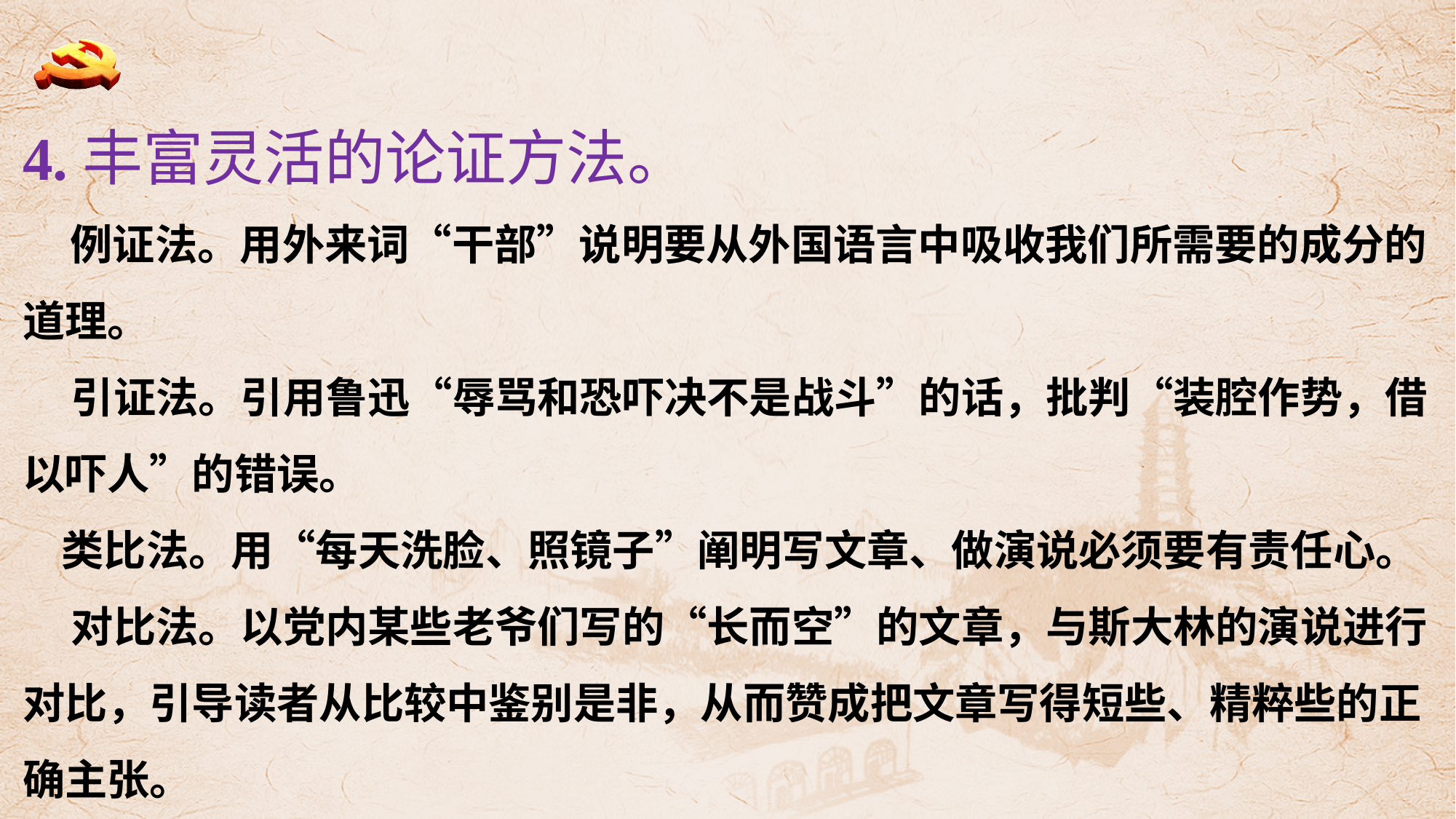

4.丰富灵活的论证方法。
    例证法。用外来词“干部”说明要从外国语言中吸收我们所需要的成分的道理。
    引证法。引用鲁迅“辱骂和恐吓决不是战斗”的话，批判“装腔作势，借以吓人”的错误。
   类比法。用“每天洗脸、照镜子”阐明写文章、做演说必须要有责任心。
    对比法。以党内某些老爷们写的“长而空”的文章，与斯大林的演说进行对比，引导读者从比较中鉴别是非，从而赞成把文章写得短些、精粹些的正确主张。